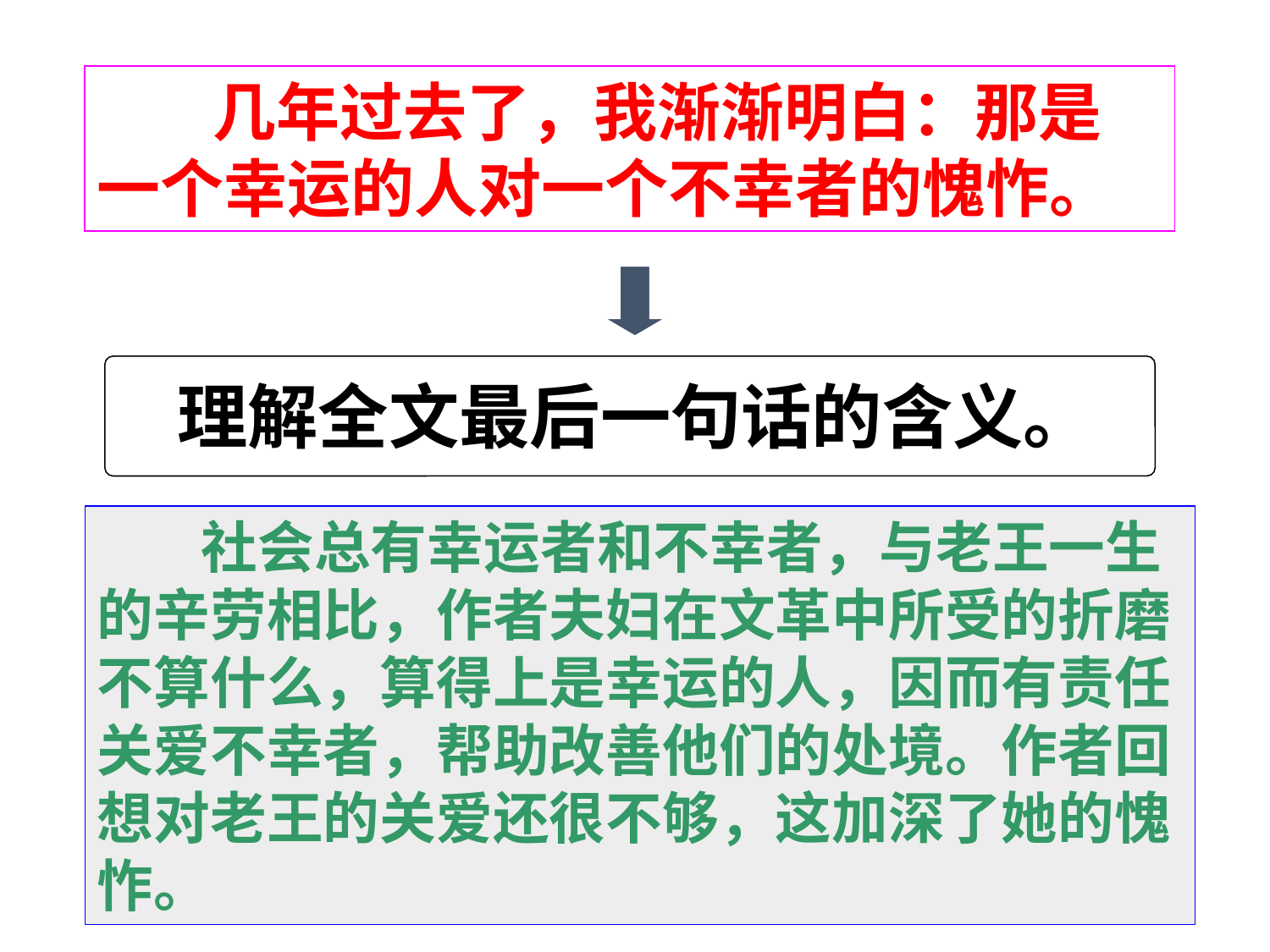

几年过去了，我渐渐明白：那是一个幸运的人对一个不幸者的愧怍。

理解全文最后一句话的含义。
       社会总有幸运者和不幸者，与老王一生的辛劳相比，作者夫妇在文革中所受的折磨不算什么，算得上是幸运的人，因而有责任关爱不幸者，帮助改善他们的处境。作者回想对老王的关爱还很不够，这加深了她的愧怍。